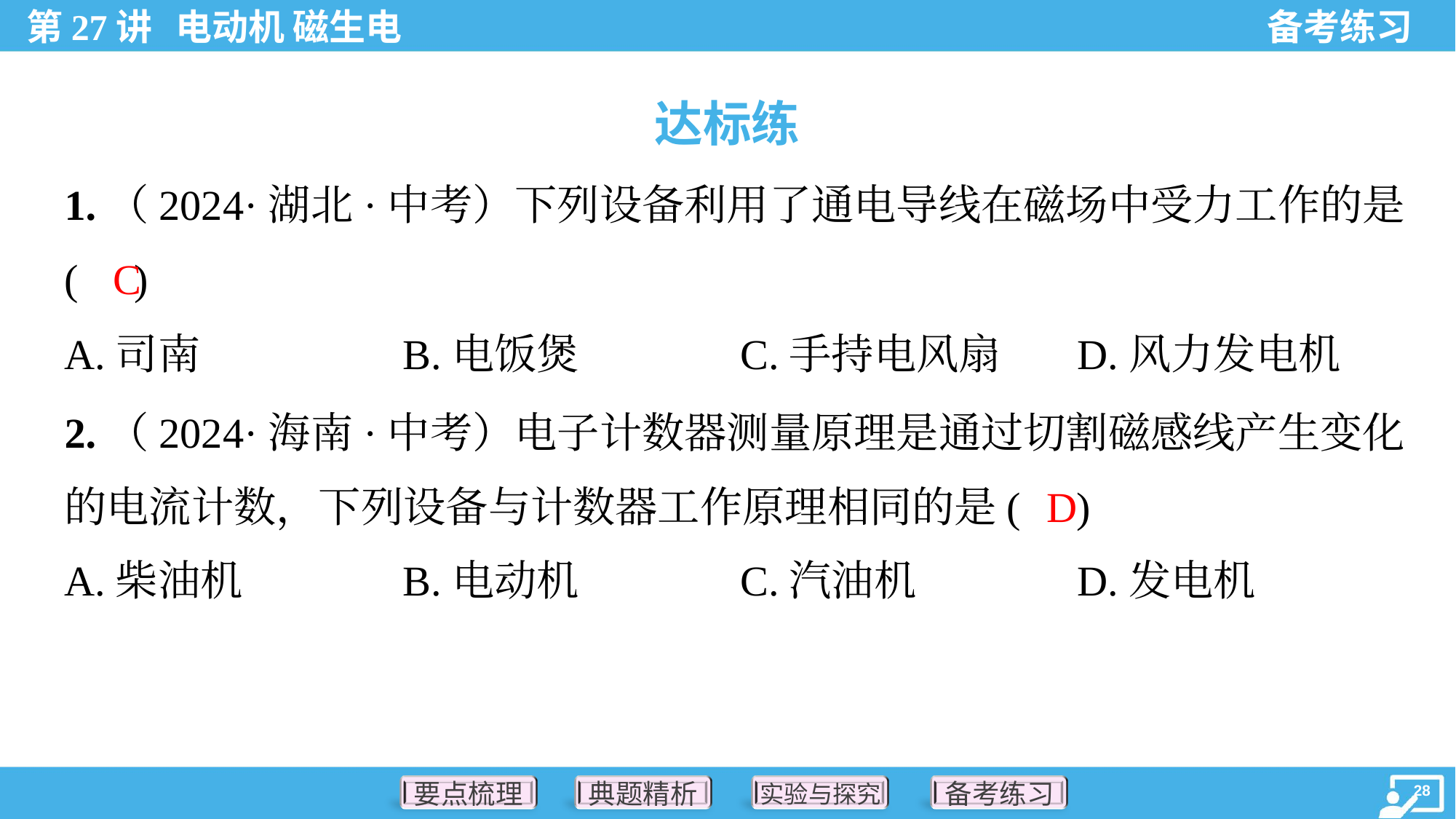

达标练
1.（2024·湖北·中考）下列设备利用了通电导线在磁场中受力工作的是
(     )
C
A.司南	B.电饭煲	C.手持电风扇	D.风力发电机
2.（2024·海南·中考）电子计数器测量原理是通过切割磁感线产生变化
的电流计数，下列设备与计数器工作原理相同的是(     )
D
A.柴油机	B.电动机	C.汽油机	D.发电机